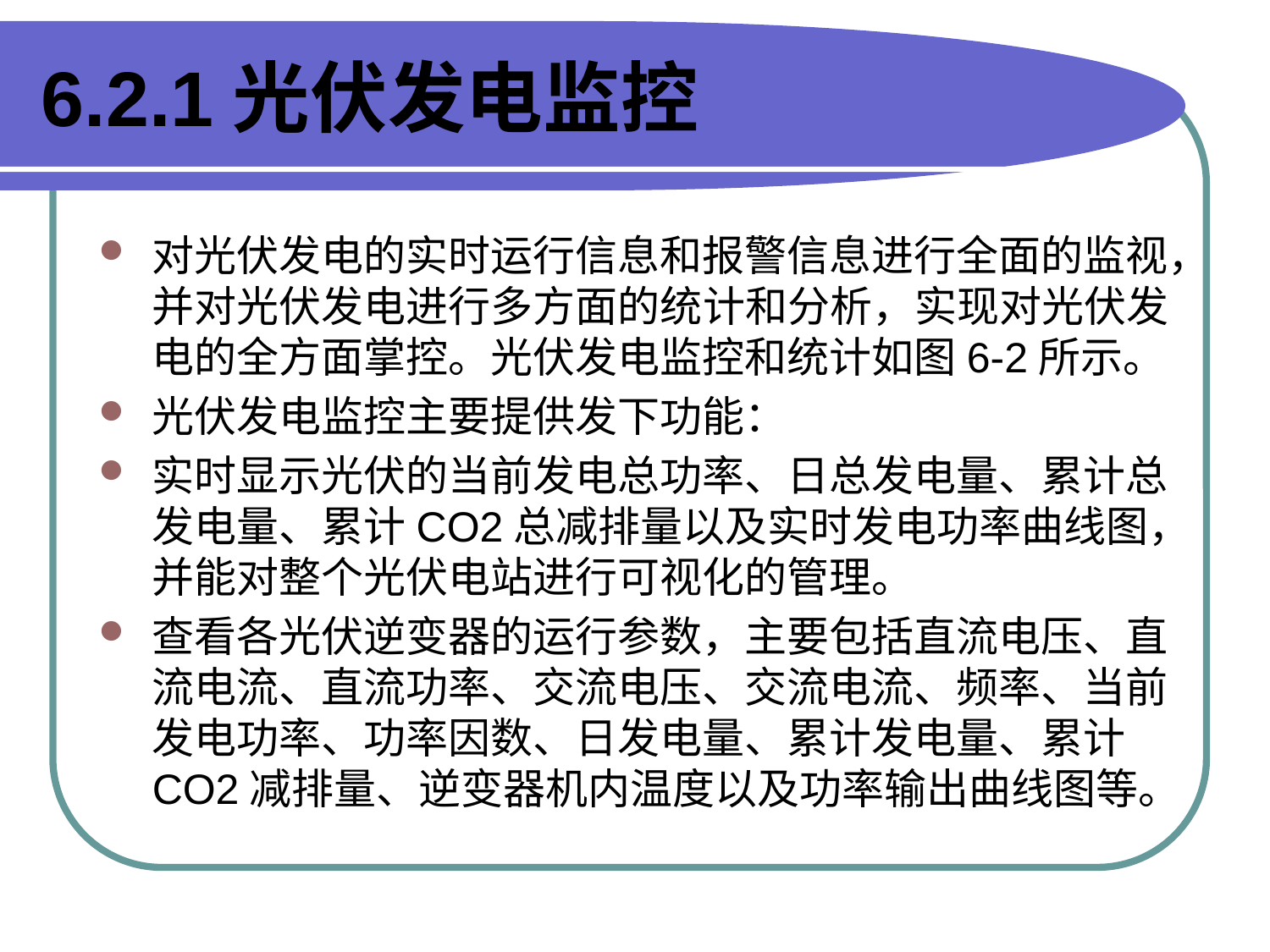

# 6.2.1光伏发电监控
对光伏发电的实时运行信息和报警信息进行全面的监视，并对光伏发电进行多方面的统计和分析，实现对光伏发电的全方面掌控。光伏发电监控和统计如图6-2所示。
光伏发电监控主要提供发下功能：
实时显示光伏的当前发电总功率、日总发电量、累计总发电量、累计CO2总减排量以及实时发电功率曲线图，并能对整个光伏电站进行可视化的管理。
查看各光伏逆变器的运行参数，主要包括直流电压、直流电流、直流功率、交流电压、交流电流、频率、当前发电功率、功率因数、日发电量、累计发电量、累计CO2减排量、逆变器机内温度以及功率输出曲线图等。
100